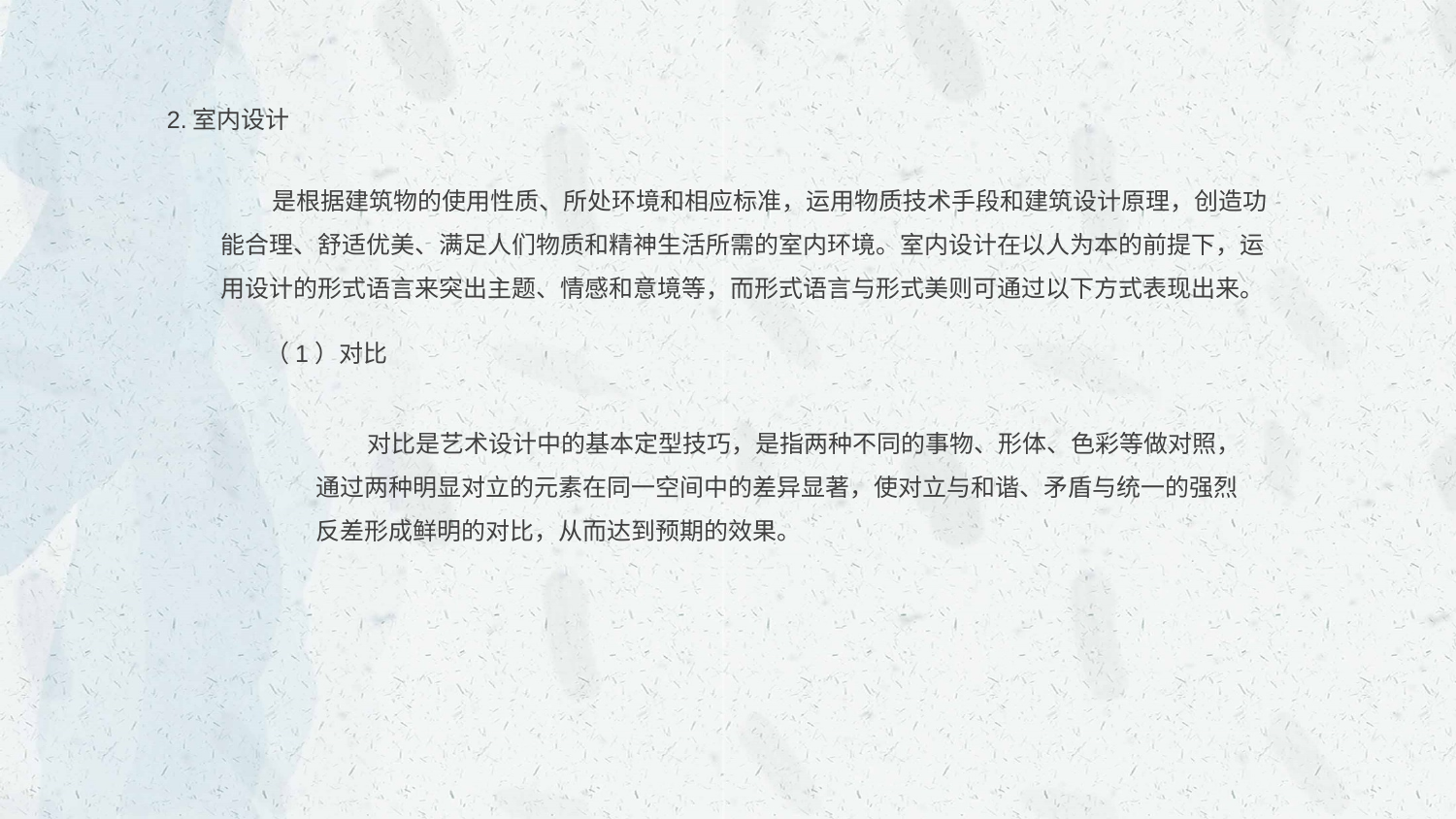

2.室内设计
是根据建筑物的使用性质、所处环境和相应标准，运用物质技术手段和建筑设计原理，创造功能合理、舒适优美、满足人们物质和精神生活所需的室内环境。室内设计在以人为本的前提下，运用设计的形式语言来突出主题、情感和意境等，而形式语言与形式美则可通过以下方式表现出来。
（1）对比
对比是艺术设计中的基本定型技巧，是指两种不同的事物、形体、色彩等做对照，通过两种明显对立的元素在同一空间中的差异显著，使对立与和谐、矛盾与统一的强烈反差形成鲜明的对比，从而达到预期的效果。